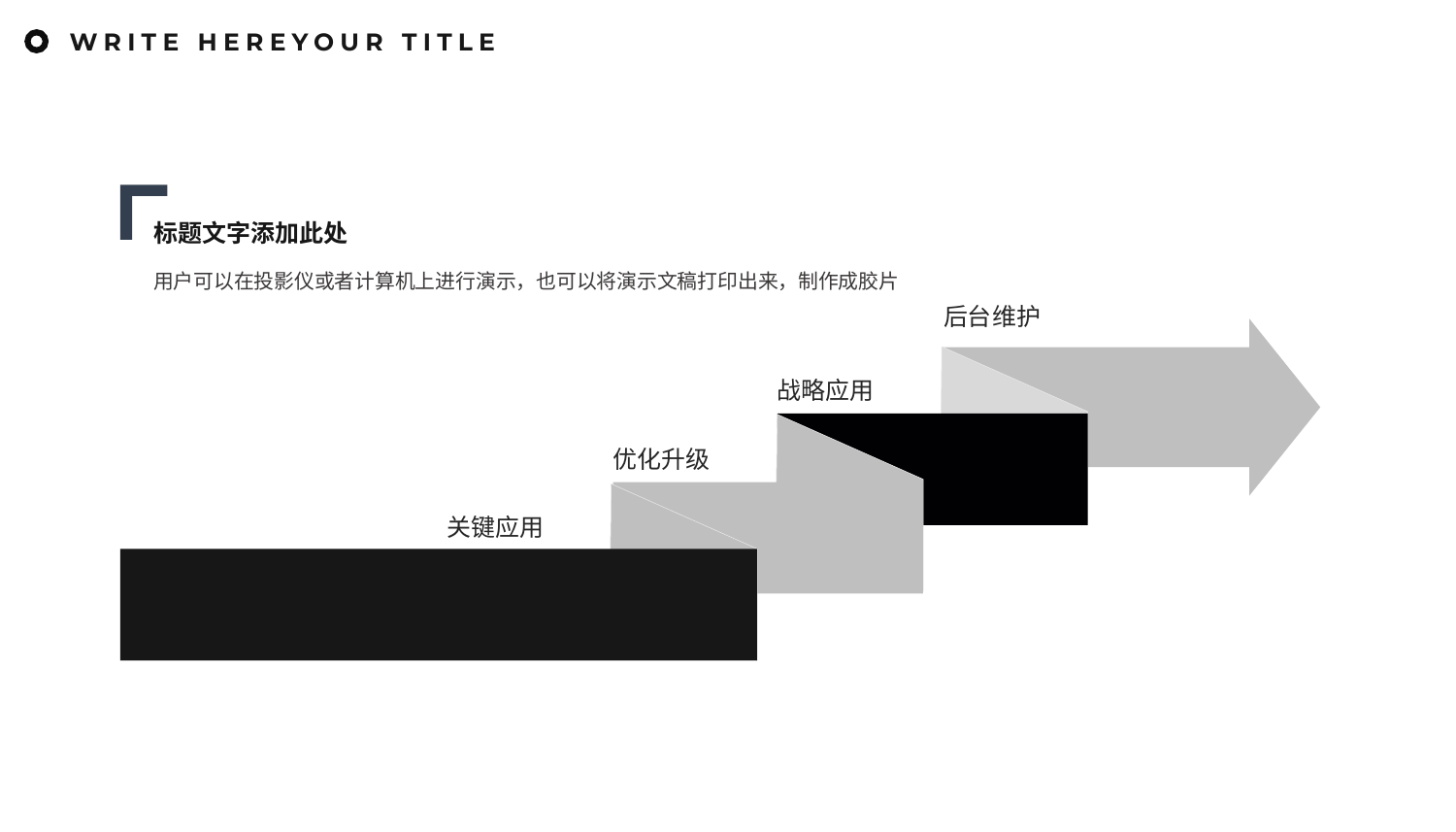

WRITE HEREYOUR TITLE

标题文字添加此处

用户可以在投影仪或者计算机上进行演示，也可以将演示文稿打印出来，制作成胶片
后台维护

战略应用

优化升级

关键应用